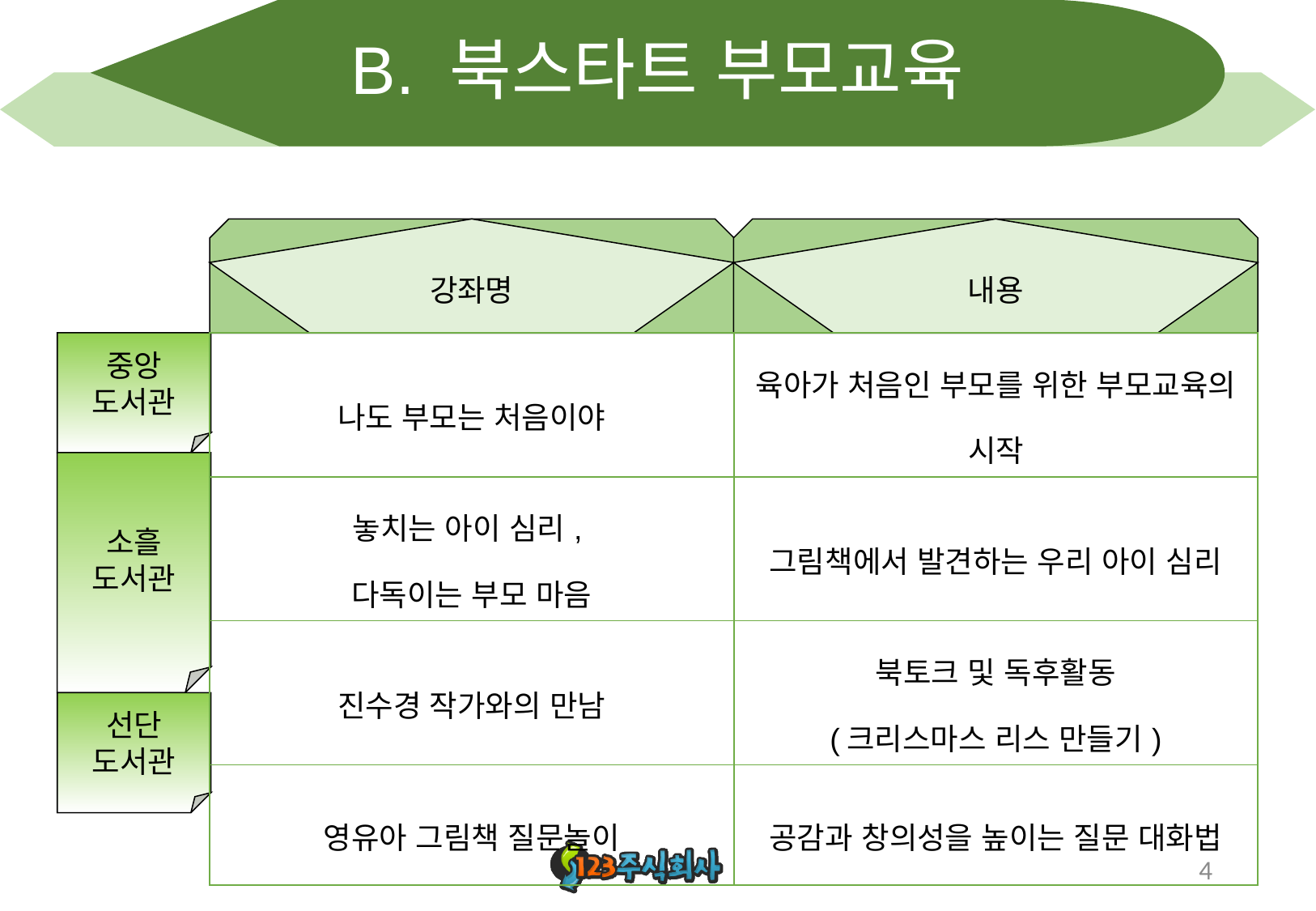

# B. 북스타트 부모교육
강좌명

내용
중앙
도서관
| 나도 부모는 처음이야 | 육아가 처음인 부모를 위한 부모교육의 시작 |
| --- | --- |
| 놓치는 아이 심리, 다독이는 부모 마음 | 그림책에서 발견하는 우리 아이 심리 |
| 진수경 작가와의 만남 | 북토크 및 독후활동 (크리스마스 리스 만들기) |
| 영유아 그림책 질문놀이 | 공감과 창의성을 높이는 질문 대화법 |
소흘
도서관
선단
도서관
4